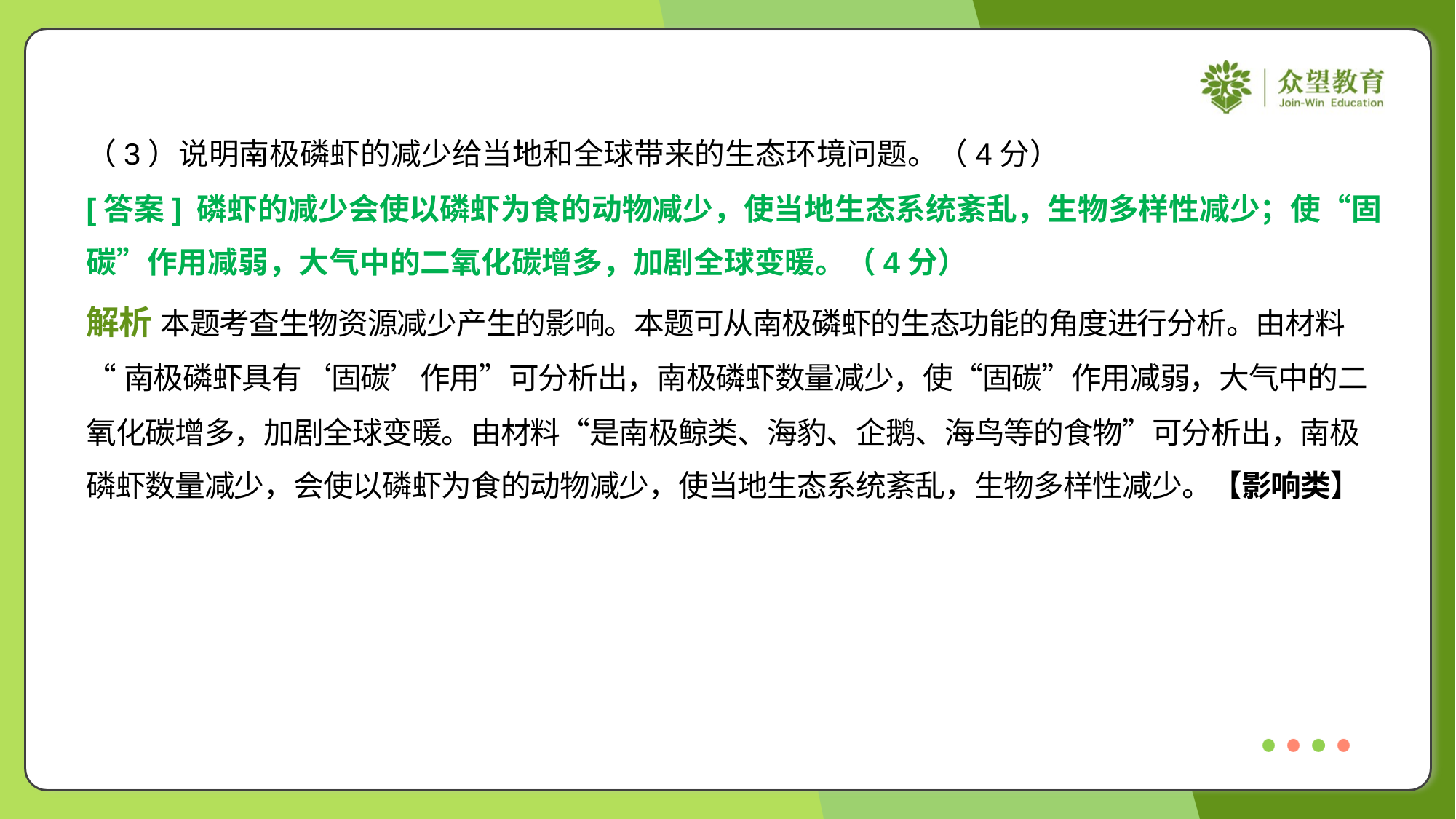

（3）说明南极磷虾的减少给当地和全球带来的生态环境问题。（4分）
[答案] 磷虾的减少会使以磷虾为食的动物减少，使当地生态系统紊乱，生物多样性减少；使“固
碳”作用减弱，大气中的二氧化碳增多，加剧全球变暖。（4分）
解析 本题考查生物资源减少产生的影响。本题可从南极磷虾的生态功能的角度进行分析。由材料
“南极磷虾具有‘固碳’作用”可分析出，南极磷虾数量减少，使“固碳”作用减弱，大气中的二
氧化碳增多，加剧全球变暖。由材料“是南极鲸类、海豹、企鹅、海鸟等的食物”可分析出，南极
磷虾数量减少，会使以磷虾为食的动物减少，使当地生态系统紊乱，生物多样性减少。【影响类】